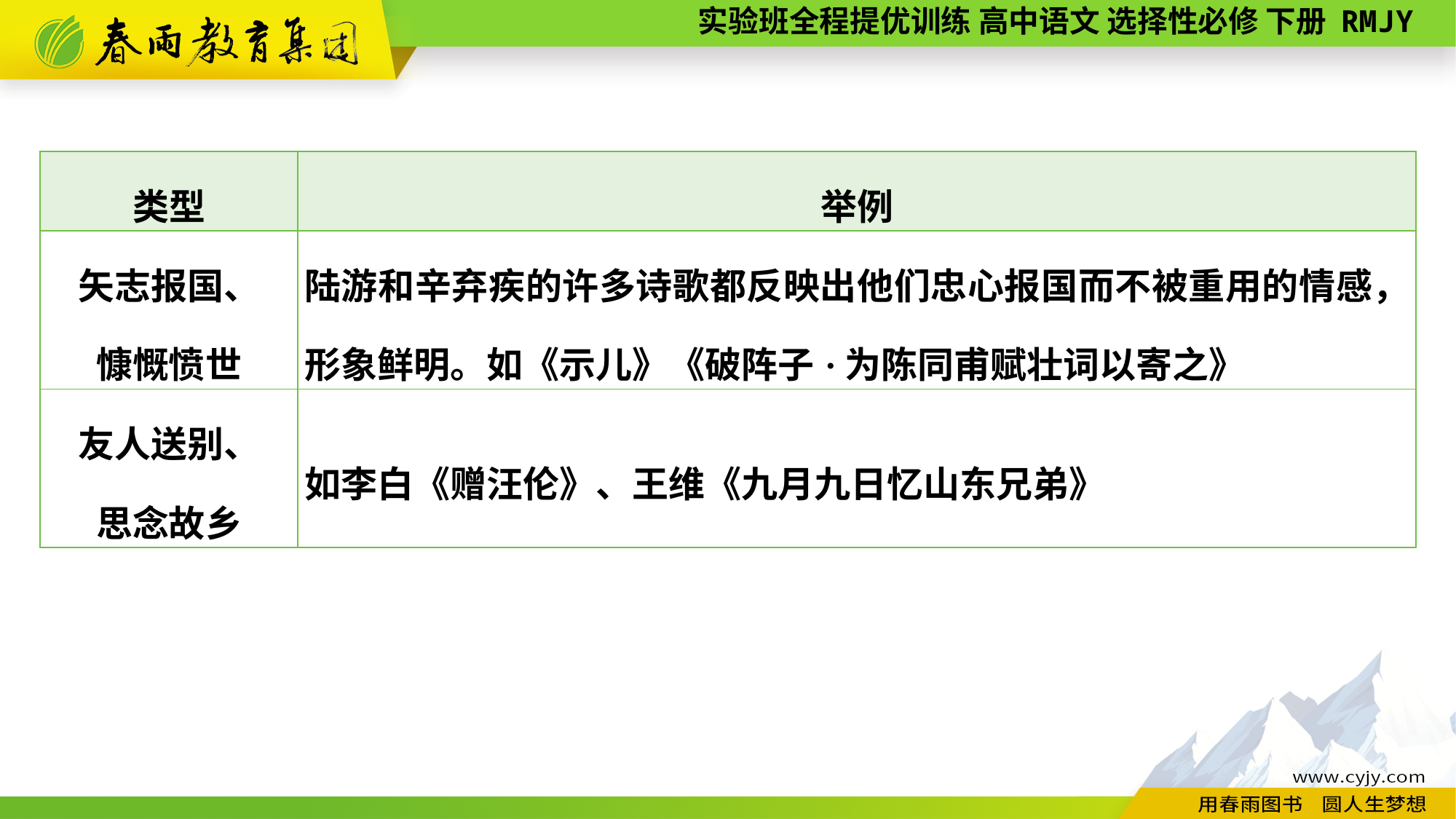

| 类型 | 举例 |
| --- | --- |
| 矢志报国、 慷慨愤世 | 陆游和辛弃疾的许多诗歌都反映出他们忠心报国而不被重用的情感，形象鲜明。如《示儿》《破阵子·为陈同甫赋壮词以寄之》 |
| 友人送别、 思念故乡 | 如李白《赠汪伦》、王维《九月九日忆山东兄弟》 |